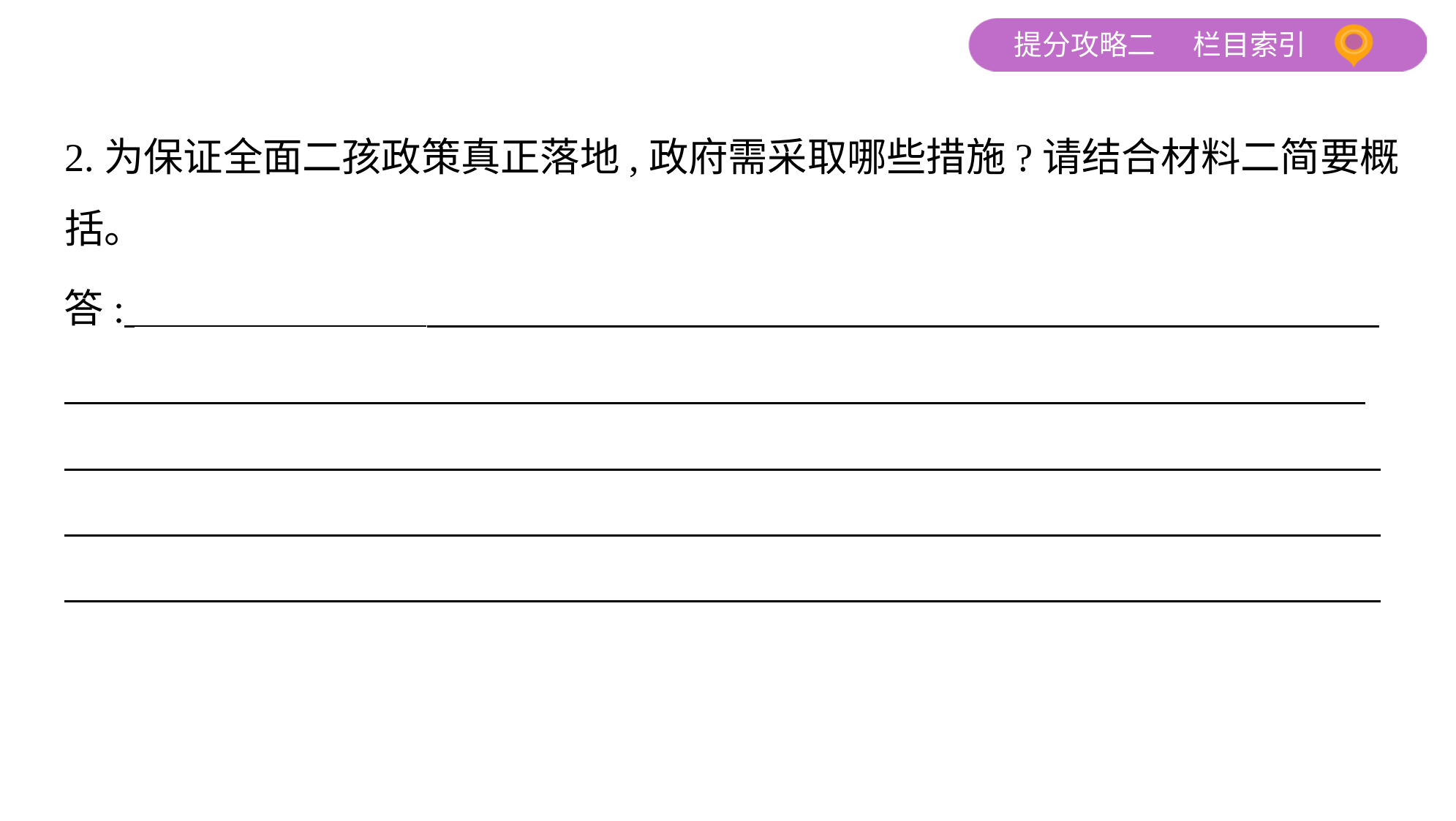

2.为保证全面二孩政策真正落地,政府需采取哪些措施?请结合材料二简要概
括。
答: